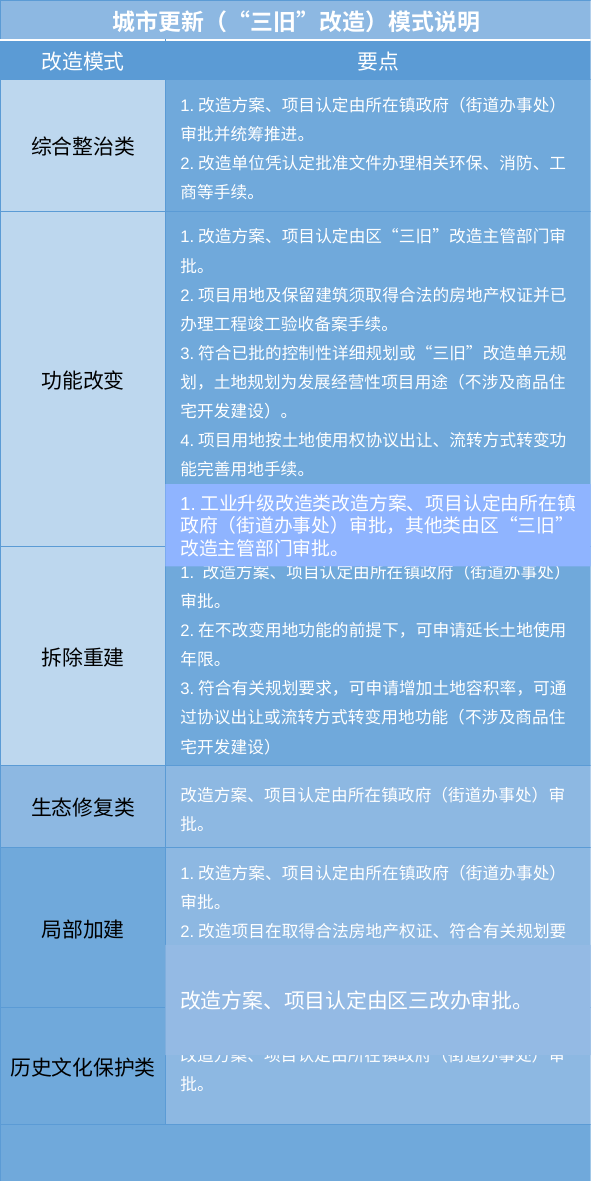

| 城市更新（“三旧”改造）模式说明 |  |
| --- | --- |
| 改造模式 | 要点 |
| 综合整治类 | 1.改造方案、项目认定由所在镇政府（街道办事处）审批并统筹推进。 2.改造单位凭认定批准文件办理相关环保、消防、工商等手续。 |
| 功能改变 | 1.改造方案、项目认定由区“三旧”改造主管部门审批。 2.项目用地及保留建筑须取得合法的房地产权证并已办理工程竣工验收备案手续。 3.符合已批的控制性详细规划或“三旧”改造单元规划，土地规划为发展经营性项目用途（不涉及商品住宅开发建设）。 4.项目用地按土地使用权协议出让、流转方式转变功能完善用地手续。 5.保留建筑办理相关验收手续后，可向房地产登记部门申请办理房地产权登记。 |
| 拆除重建 | 1. 改造方案、项目认定由所在镇政府（街道办事处）审批。 2.在不改变用地功能的前提下，可申请延长土地使用年限。 3.符合有关规划要求，可申请增加土地容积率，可通过协议出让或流转方式转变用地功能（不涉及商品住宅开发建设） |
| 生态修复类 | 改造方案、项目认定由所在镇政府（街道办事处）审批。 |
| 局部加建 | 1.改造方案、项目认定由所在镇政府（街道办事处）审批。 2.改造项目在取得合法房地产权证、符合有关规划要求、不改变用地功能及使用年限的前提下，可申请增加土地容积率。 |
| 历史文化保护类 | 改造方案、项目认定由所在镇政府（街道办事处）审批。 |
| 备注：若涉及商品住宅开发需由政府收回后以公开出让的方式改造。 |  |
1.工业升级改造类改造方案、项目认定由所在镇政府（街道办事处）审批，其他类由区“三旧”改造主管部门审批。

改造方案、项目认定由区三改办审批。